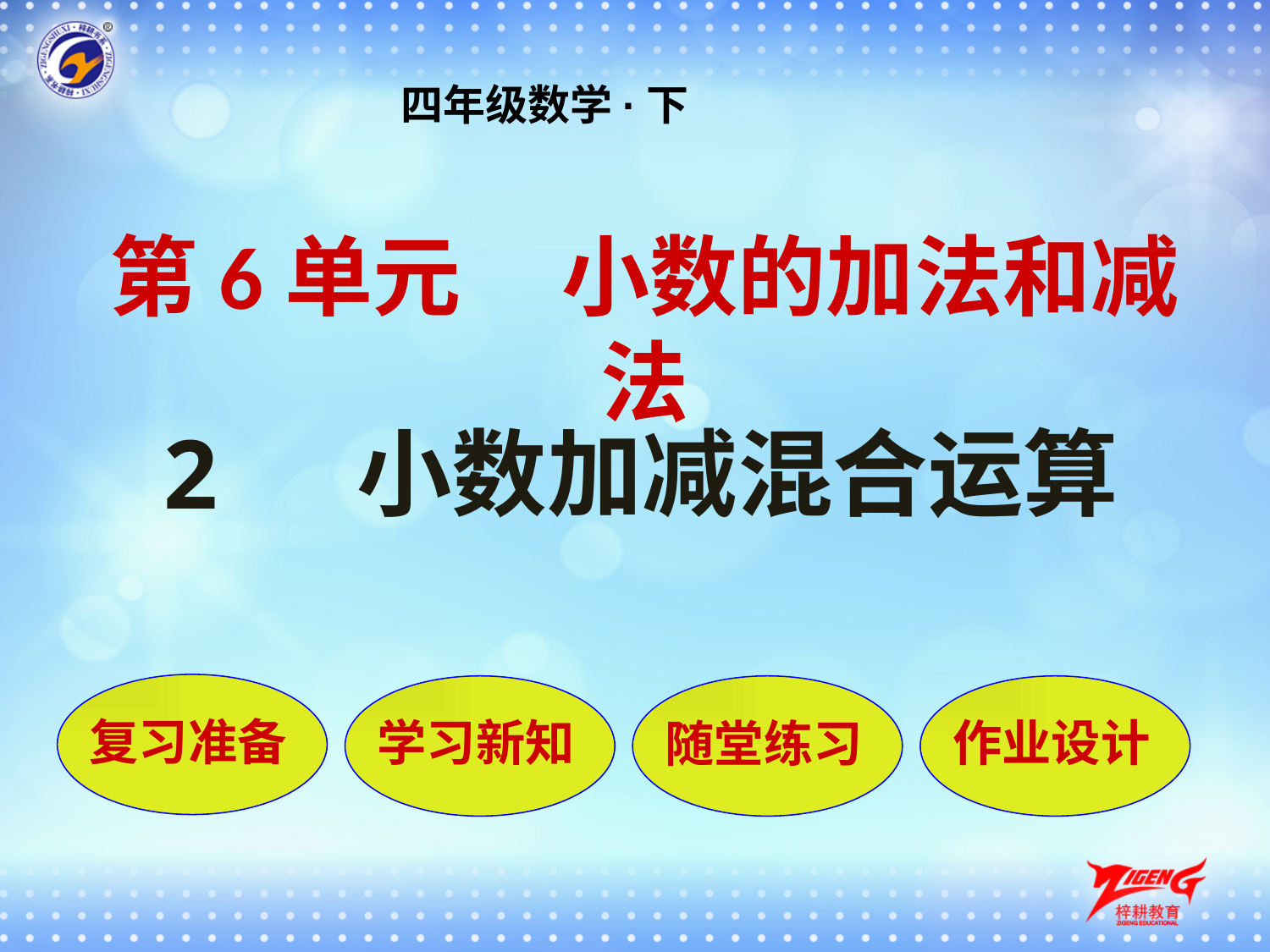

四年级数学·下
第6单元     小数的加法和减法
2  小数加减混合运算

复习准备

学习新知

随堂练习

作业设计